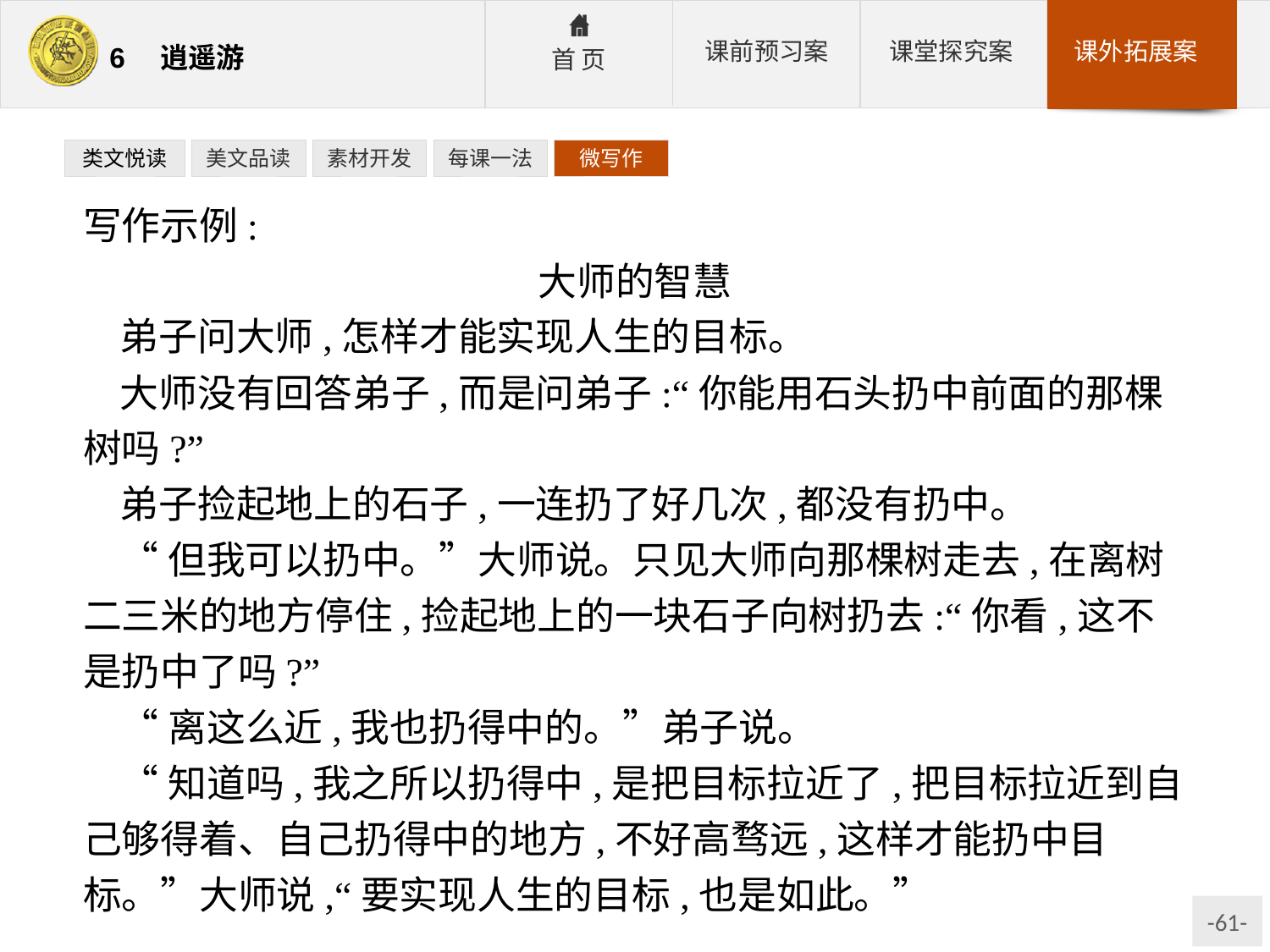

类文悦读
美文品读
素材开发
每课一法
微写作
写作示例:
大师的智慧
弟子问大师,怎样才能实现人生的目标。
大师没有回答弟子,而是问弟子:“你能用石头扔中前面的那棵树吗?”
弟子捡起地上的石子,一连扔了好几次,都没有扔中。
“但我可以扔中。”大师说。只见大师向那棵树走去,在离树二三米的地方停住,捡起地上的一块石子向树扔去:“你看,这不是扔中了吗?”
“离这么近,我也扔得中的。”弟子说。
“知道吗,我之所以扔得中,是把目标拉近了,把目标拉近到自己够得着、自己扔得中的地方,不好高骛远,这样才能扔中目标。”大师说,“要实现人生的目标,也是如此。”